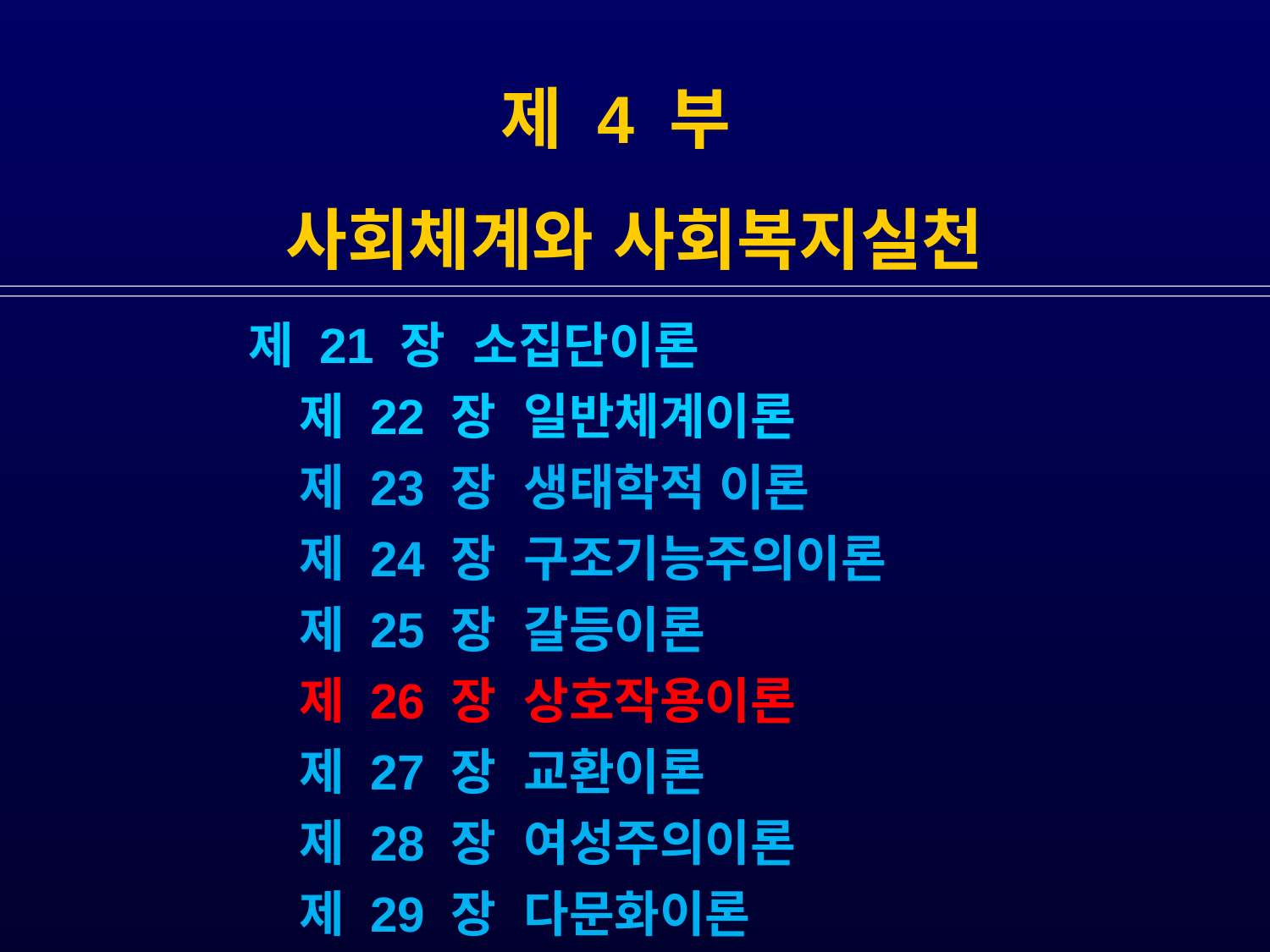

# 제 4 부 사회체계와 사회복지실천

                    제 21 장  소집단이론
                    제 22 장  일반체계이론
                    제 23 장  생태학적 이론
                    제 24 장  구조기능주의이론
                    제 25 장  갈등이론
                    제 26 장  상호작용이론
                    제 27 장  교환이론
                    제 28 장  여성주의이론
                    제 29 장  다문화이론